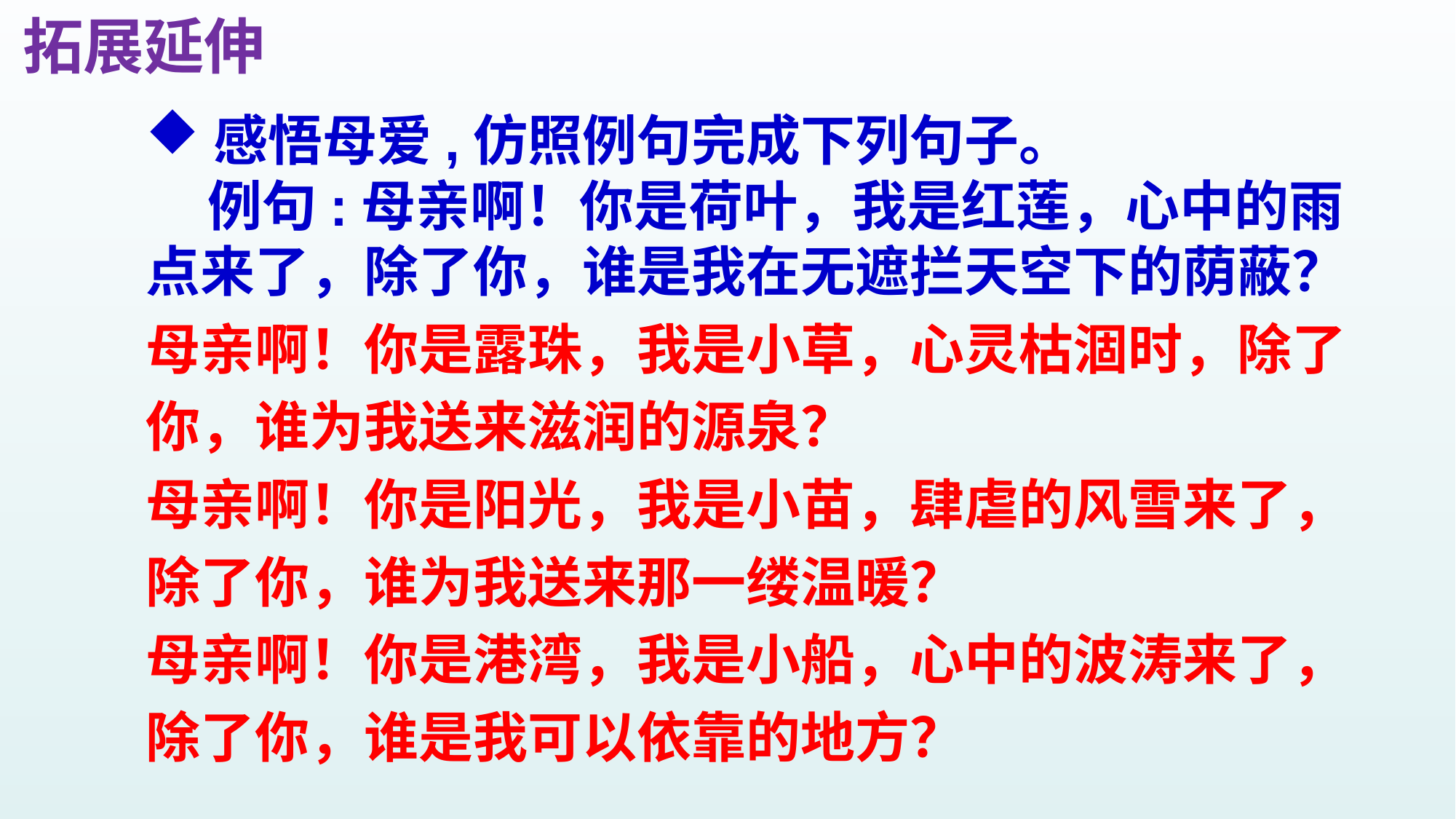

拓展延伸
感悟母爱,仿照例句完成下列句子。
    例句:母亲啊！你是荷叶，我是红莲，心中的雨点来了，除了你，谁是我在无遮拦天空下的荫蔽？
母亲啊！你是露珠，我是小草，心灵枯涸时，除了你，谁为我送来滋润的源泉？
母亲啊！你是阳光，我是小苗，肆虐的风雪来了，除了你，谁为我送来那一缕温暖？
母亲啊！你是港湾，我是小船，心中的波涛来了，除了你，谁是我可以依靠的地方？